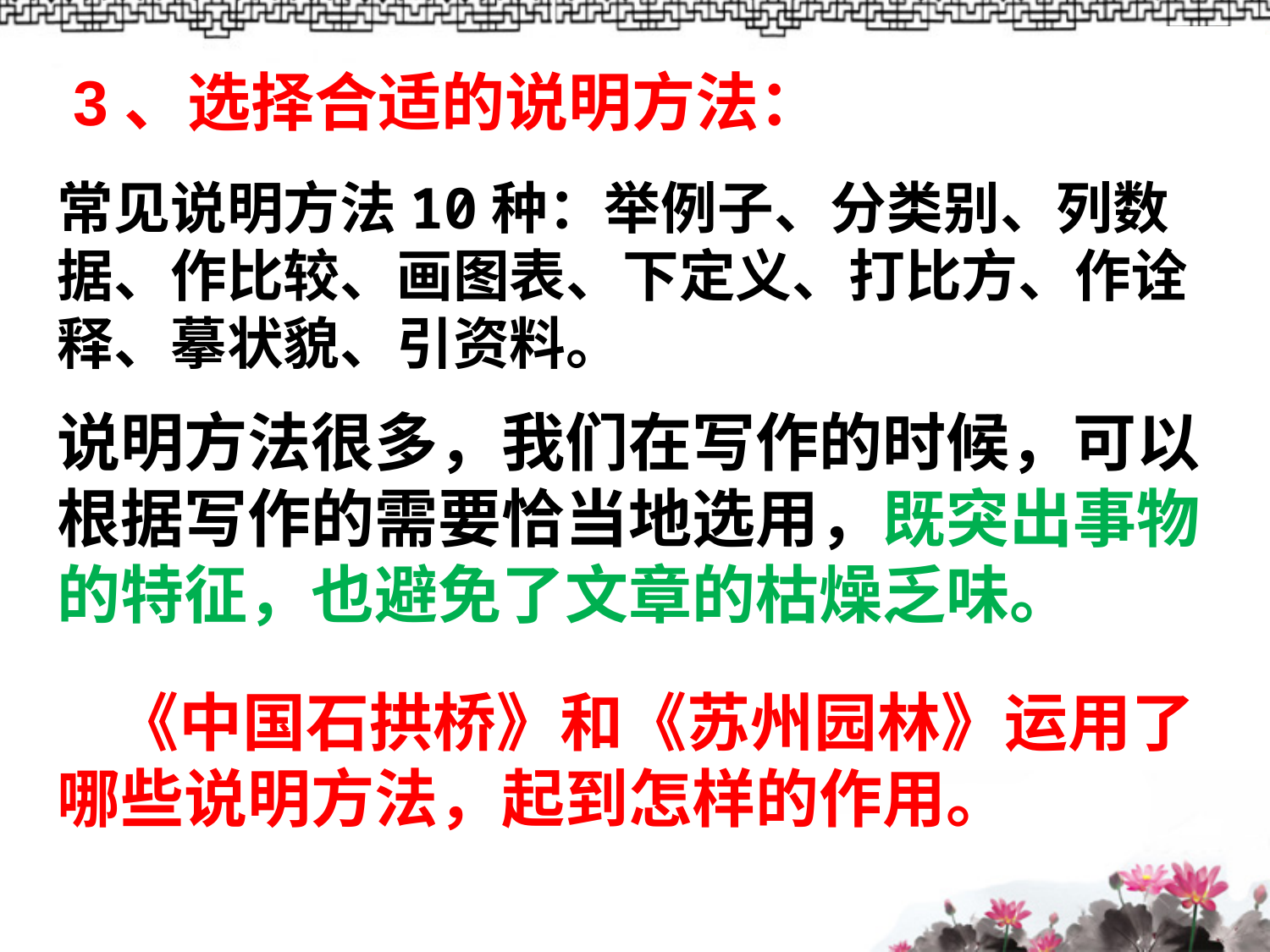

3、选择合适的说明方法：
常见说明方法10种：举例子、分类别、列数据、作比较、画图表、下定义、打比方、作诠释、摹状貌、引资料。
说明方法很多，我们在写作的时候，可以根据写作的需要恰当地选用，既突出事物的特征，也避免了文章的枯燥乏味。
   《中国石拱桥》和《苏州园林》运用了哪些说明方法，起到怎样的作用。